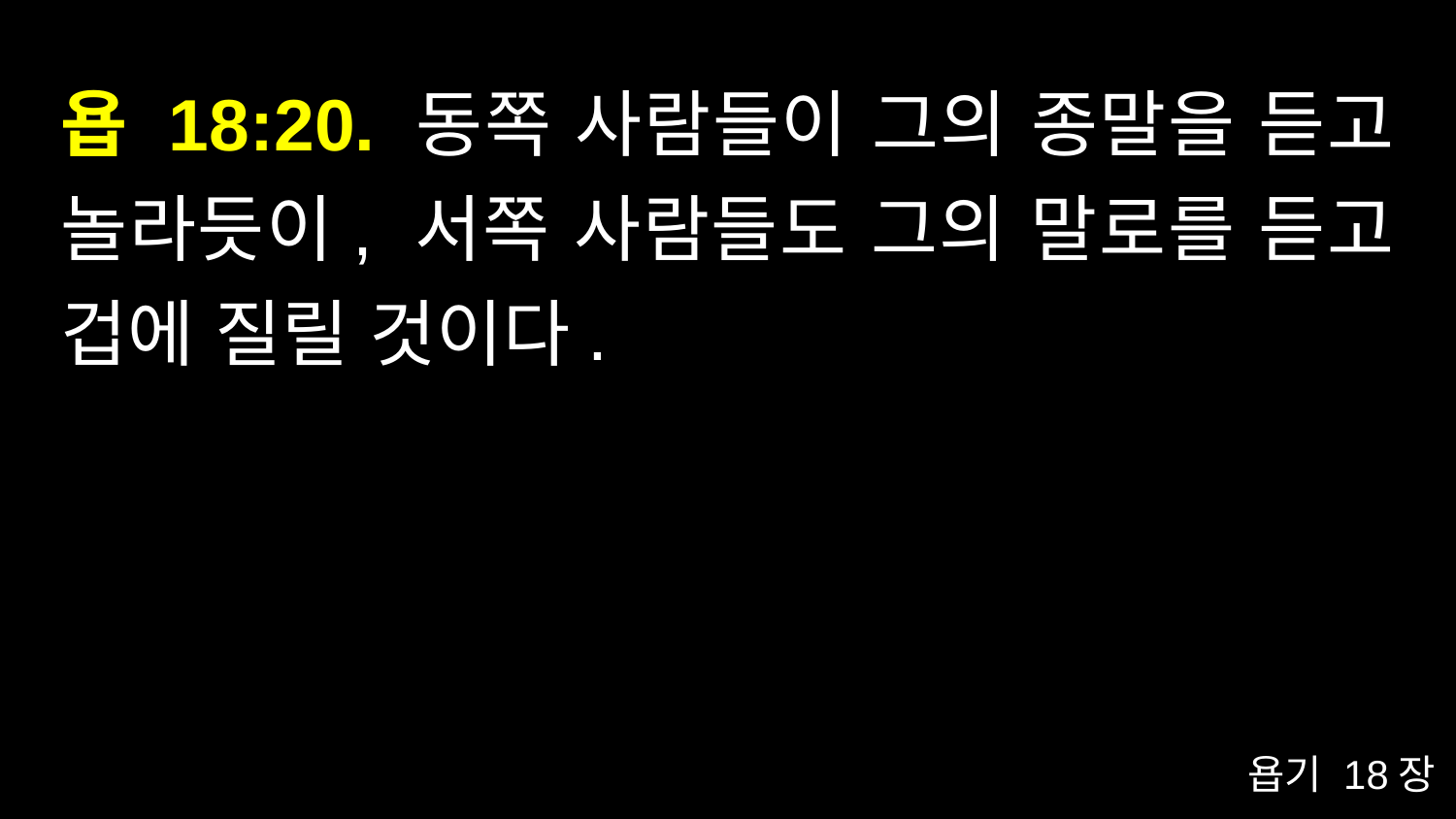

# 욥 18:20. 동쪽 사람들이 그의 종말을 듣고 놀라듯이, 서쪽 사람들도 그의 말로를 듣고 겁에 질릴 것이다.
욥기 18장